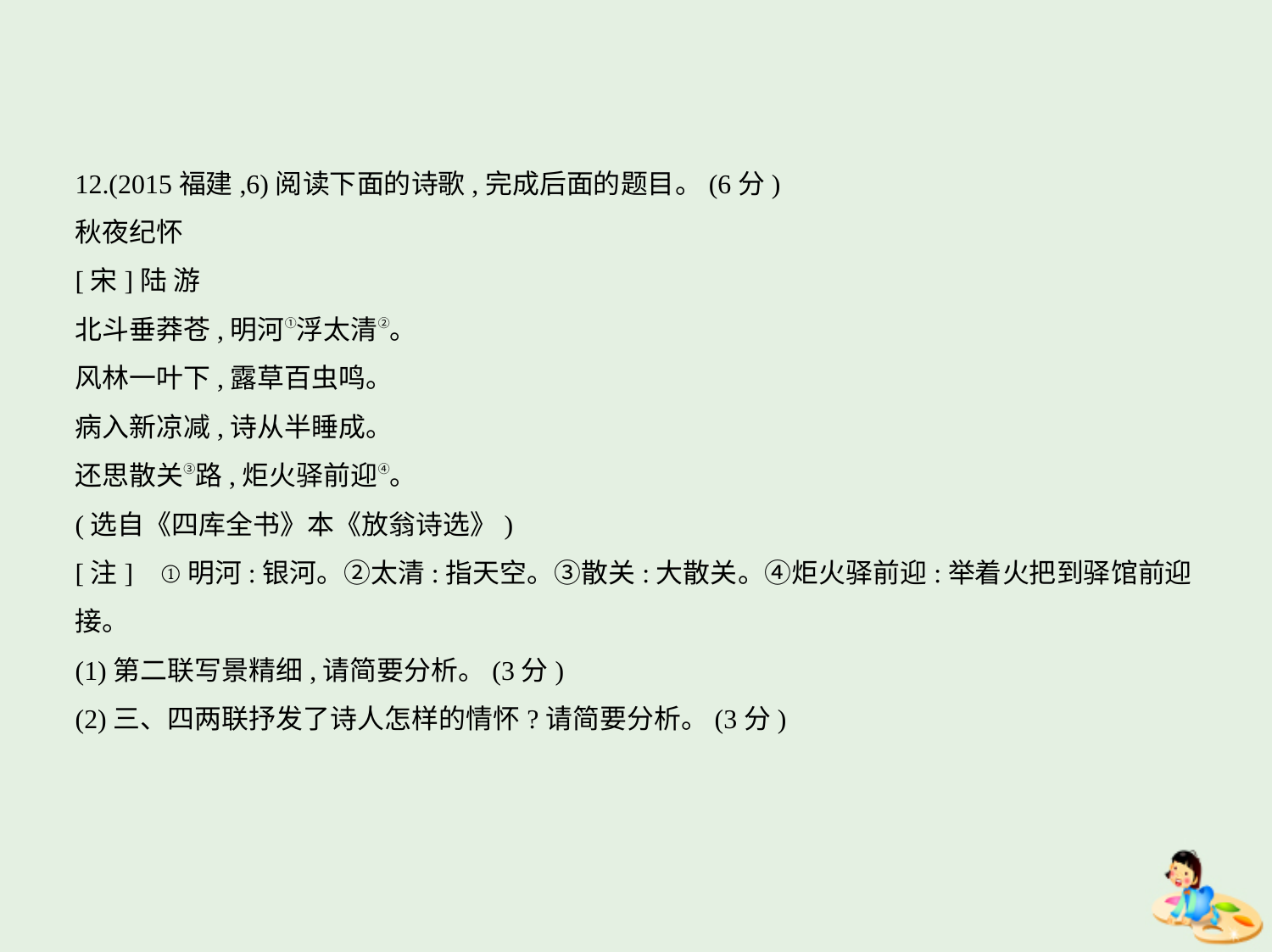

12.(2015福建,6)阅读下面的诗歌,完成后面的题目。(6分)
秋夜纪怀
[宋]陆 游
北斗垂莽苍,明河①浮太清②。
风林一叶下,露草百虫鸣。
病入新凉减,诗从半睡成。
还思散关③路,炬火驿前迎④。
(选自《四库全书》本《放翁诗选》)
[注]    ①明河:银河。②太清:指天空。③散关:大散关。④炬火驿前迎:举着火把到驿馆前迎
接。
(1)第二联写景精细,请简要分析。(3分)
(2)三、四两联抒发了诗人怎样的情怀?请简要分析。(3分)